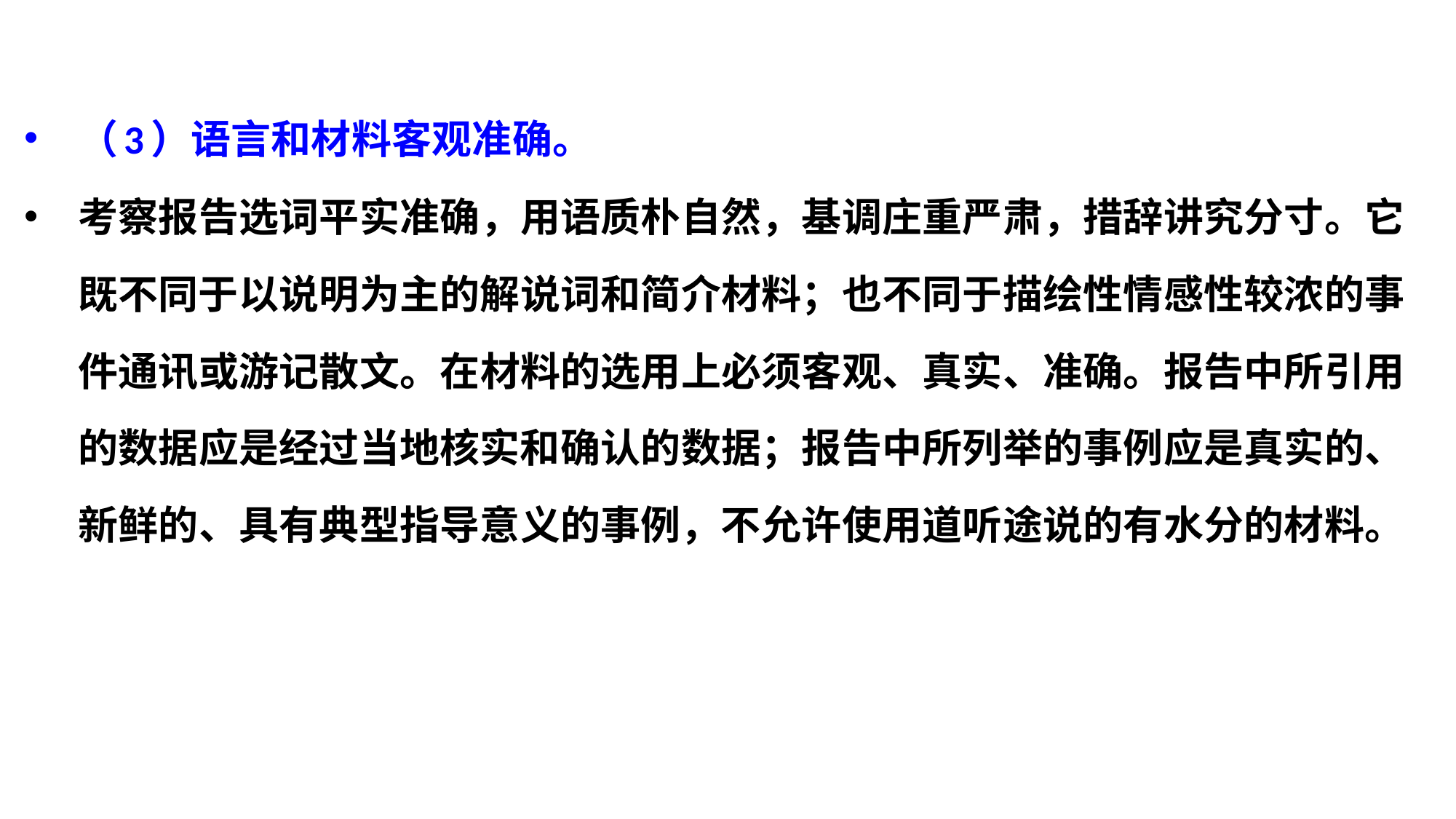

（3）语言和材料客观准确。
考察报告选词平实准确，用语质朴自然，基调庄重严肃，措辞讲究分寸。它既不同于以说明为主的解说词和简介材料；也不同于描绘性情感性较浓的事件通讯或游记散文。在材料的选用上必须客观、真实、准确。报告中所引用的数据应是经过当地核实和确认的数据；报告中所列举的事例应是真实的、新鲜的、具有典型指导意义的事例，不允许使用道听途说的有水分的材料。